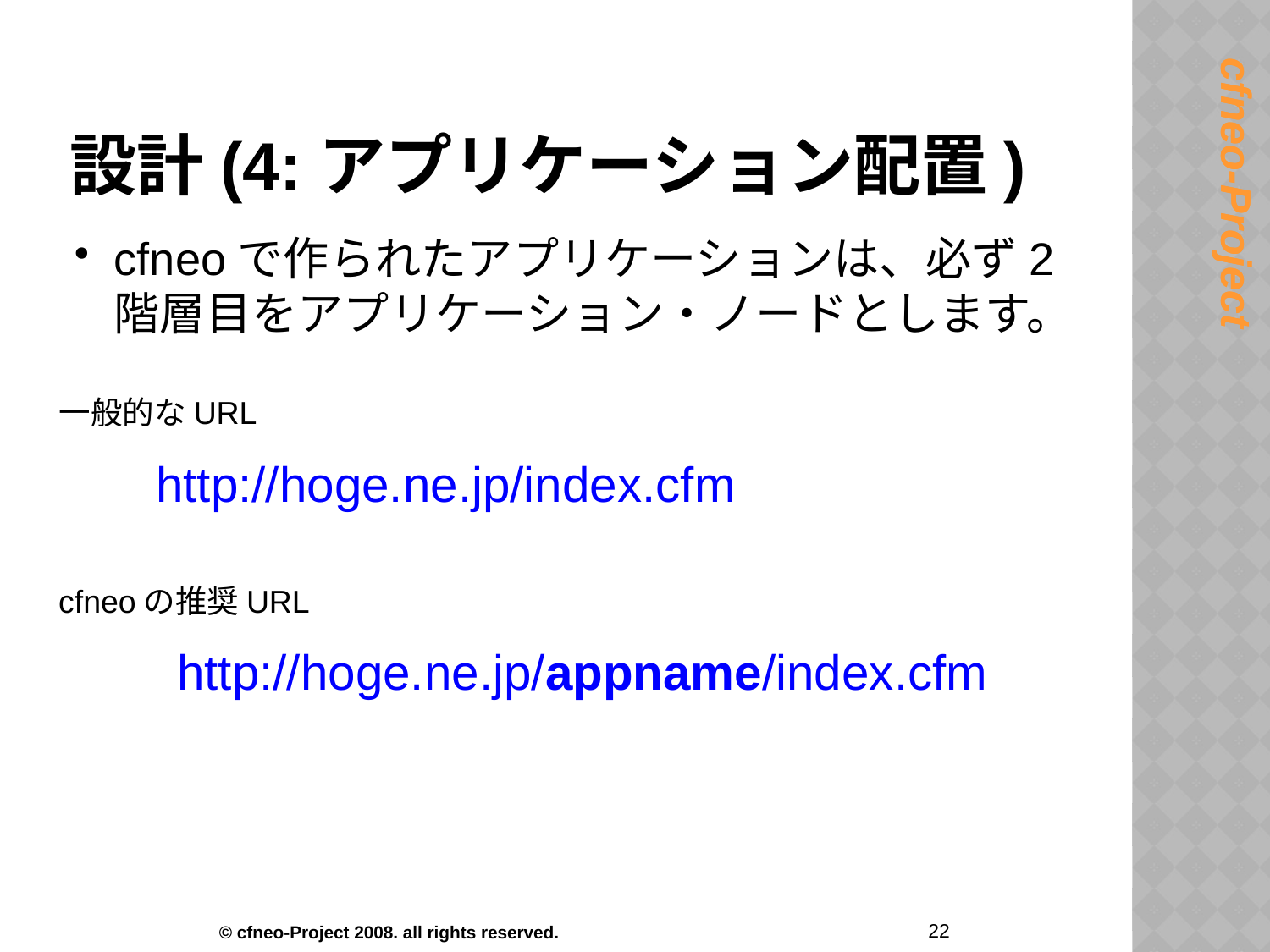

# 設計(4:アプリケーション配置)
cfneoで作られたアプリケーションは、必ず2階層目をアプリケーション・ノードとします。
一般的なURL
http://hoge.ne.jp/index.cfm
cfneoの推奨URL
http://hoge.ne.jp/appname/index.cfm
22
© cfneo-Project 2008. all rights reserved.